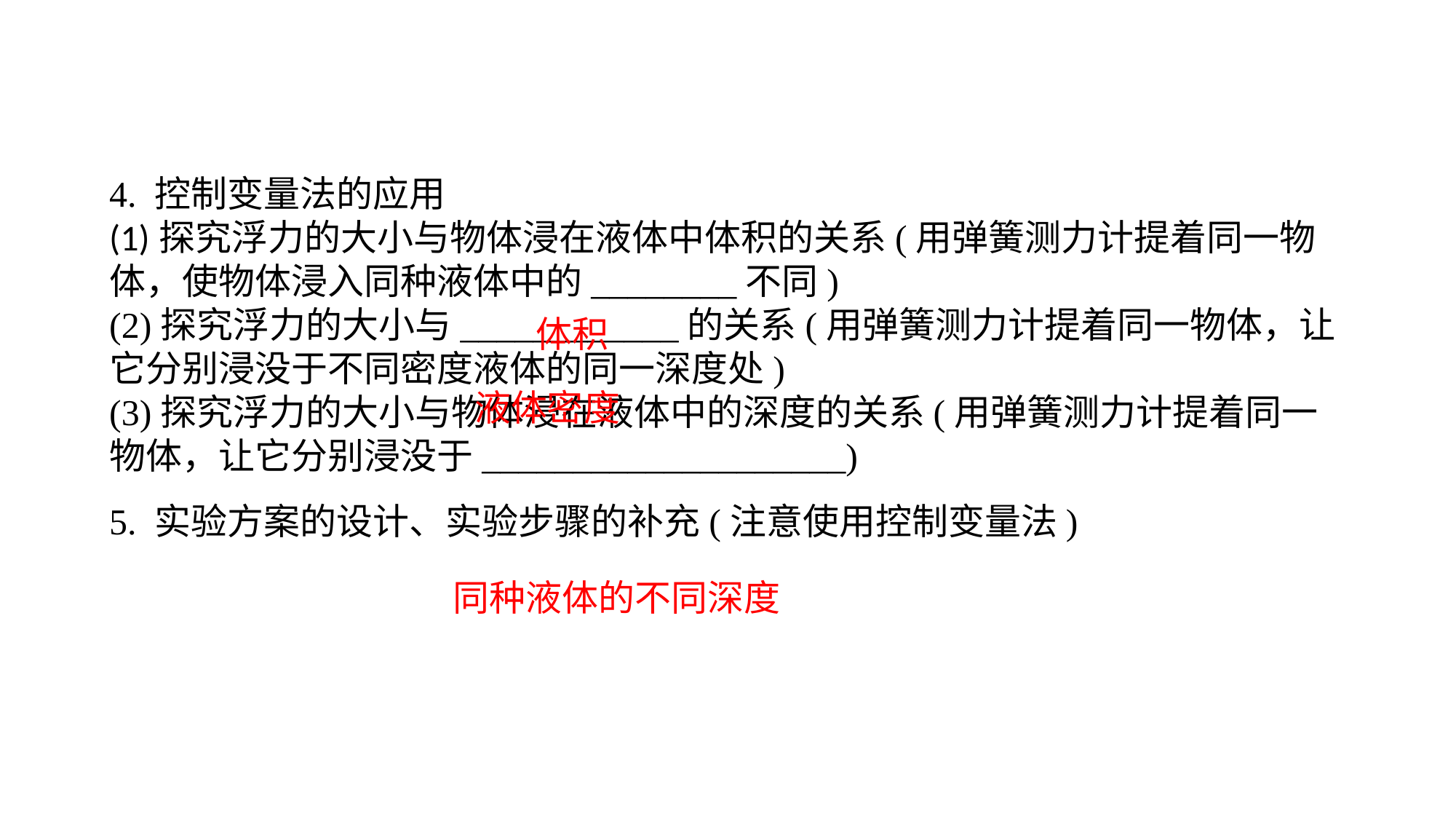

4. 控制变量法的应用(1)探究浮力的大小与物体浸在液体中体积的关系(用弹簧测力计提着同一物体，使物体浸入同种液体中的________不同)(2)探究浮力的大小与____________的关系(用弹簧测力计提着同一物体，让它分别浸没于不同密度液体的同一深度处)(3)探究浮力的大小与物体浸在液体中的深度的关系(用弹簧测力计提着同一物体，让它分别浸没于____________________)5. 实验方案的设计、实验步骤的补充(注意使用控制变量法)
体积
液体密度
同种液体的不同深度